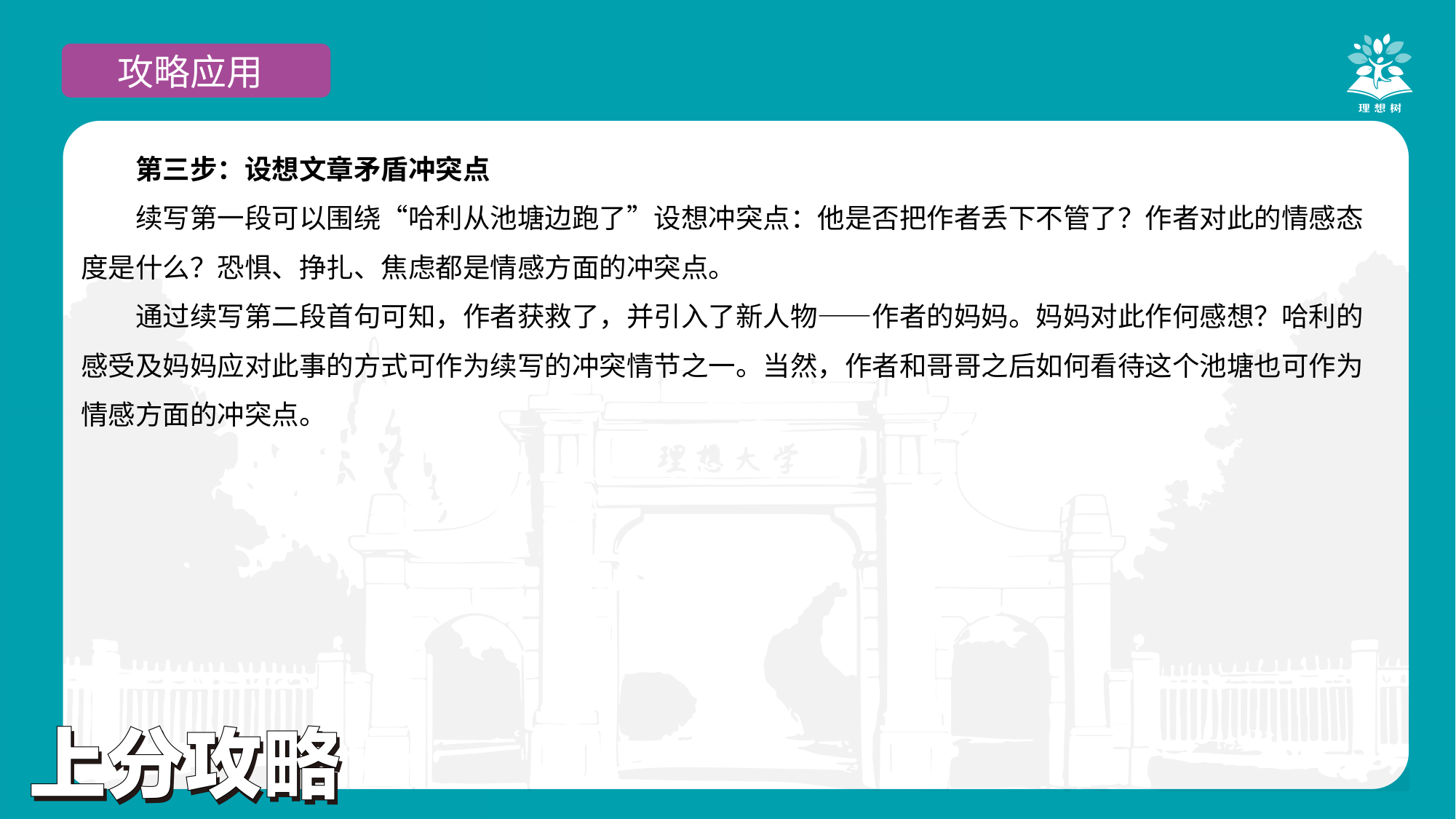

攻略应用
第三步：设想文章矛盾冲突点
续写第一段可以围绕“哈利从池塘边跑了”设想冲突点：他是否把作者丢下不管了？作者对此的情感态度是什么？恐惧、挣扎、焦虑都是情感方面的冲突点。
通过续写第二段首句可知，作者获救了，并引入了新人物——作者的妈妈。妈妈对此作何感想？哈利的感受及妈妈应对此事的方式可作为续写的冲突情节之一。当然，作者和哥哥之后如何看待这个池塘也可作为情感方面的冲突点。